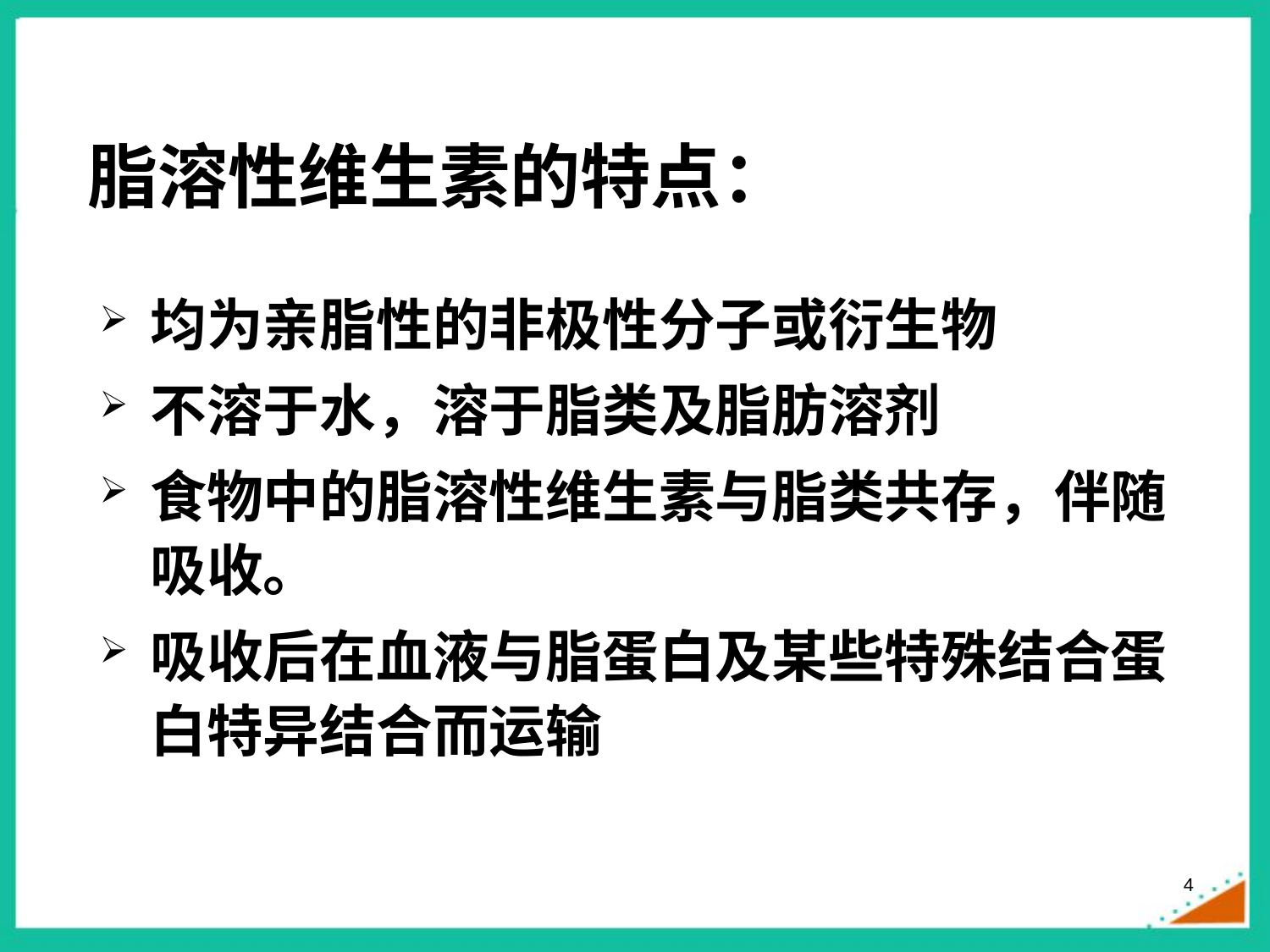

脂溶性维生素的特点：
均为亲脂性的非极性分子或衍生物
不溶于水，溶于脂类及脂肪溶剂
食物中的脂溶性维生素与脂类共存，伴随吸收。
吸收后在血液与脂蛋白及某些特殊结合蛋白特异结合而运输
4